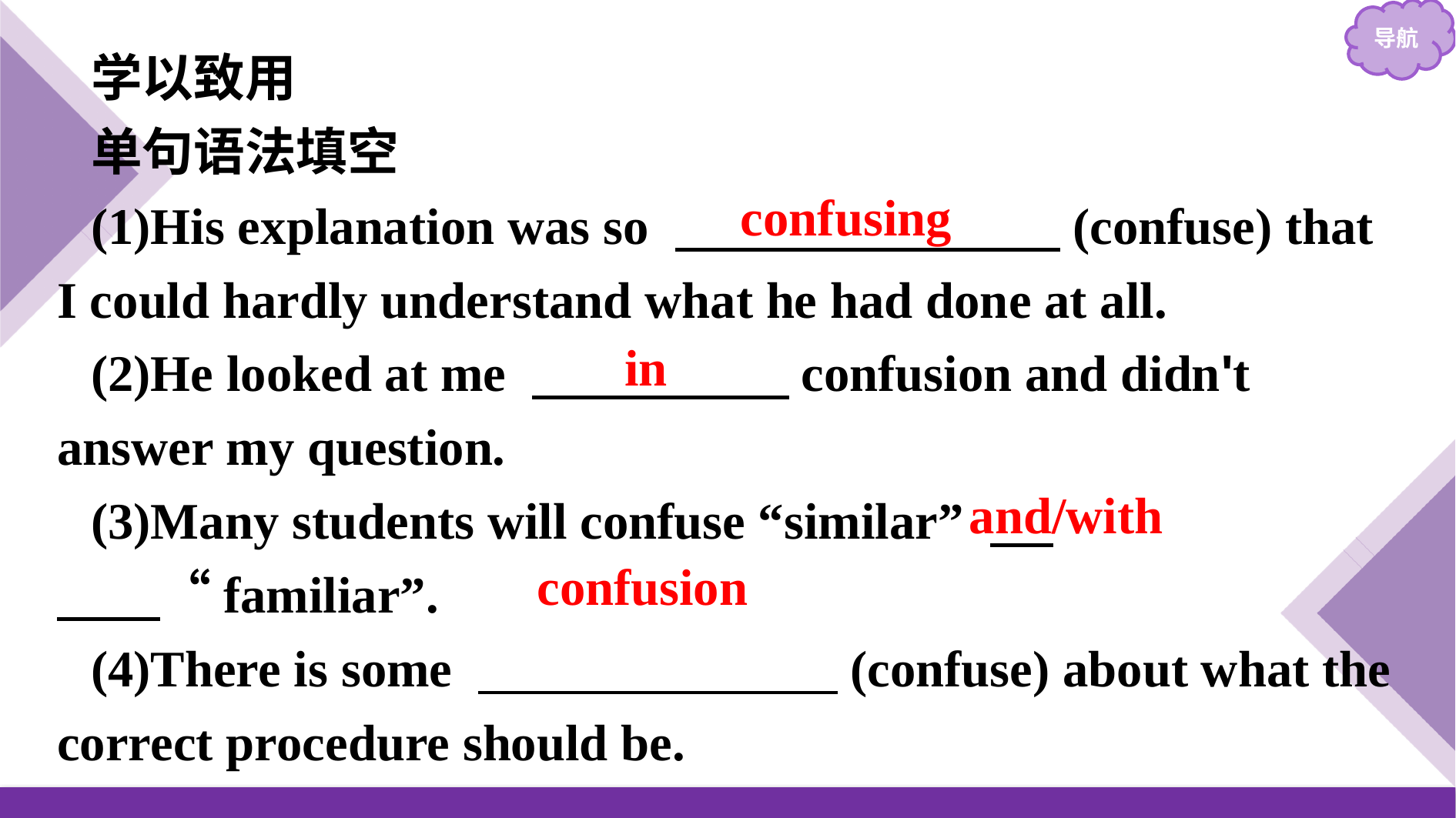

学以致用
单句语法填空
(1)His explanation was so 　　　　　　　 (confuse) that I could hardly understand what he had done at all.
(2)He looked at me 　　　　　confusion and didn't answer my question.
(3)Many students will confuse “similar” 　  　　“familiar”.
(4)There is some 　　　　　　　(confuse) about what the correct procedure should be.
confusing
in
and/with
confusion